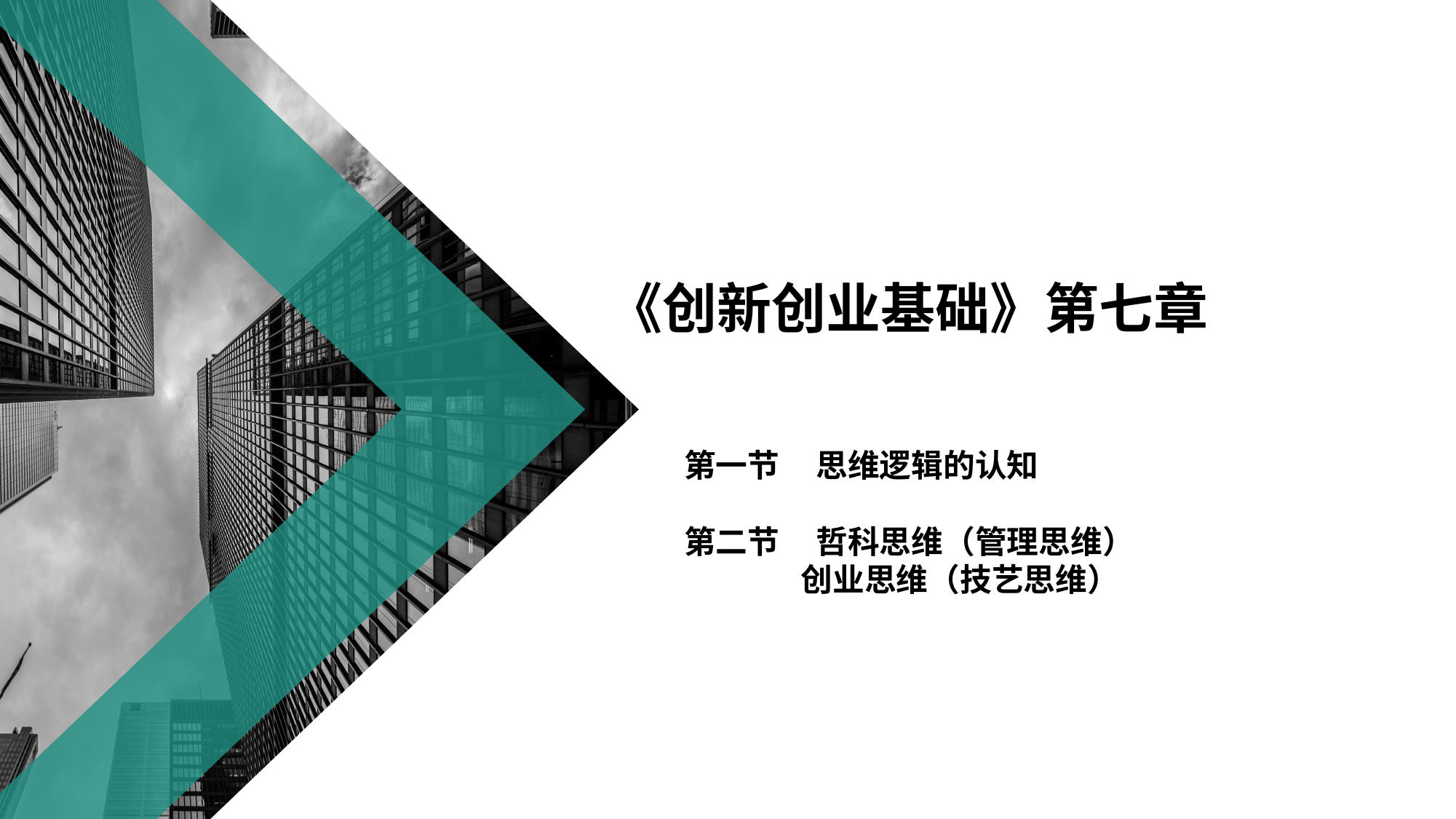

《创新创业基础》第七章
第一节     思维逻辑的认知

第二节     哲科思维（管理思维）
               创业思维（技艺思维）